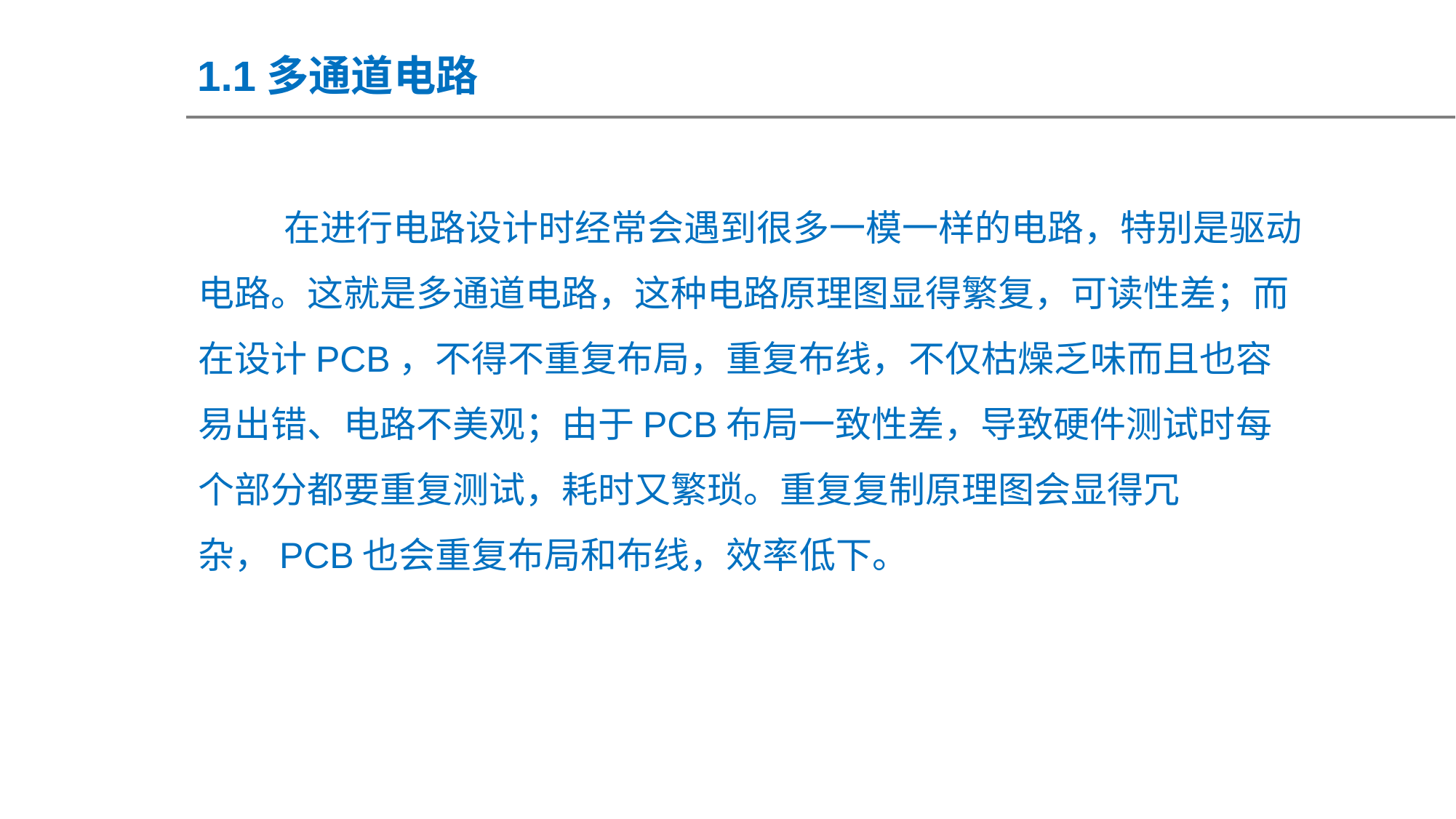

1.1多通道电路
在进行电路设计时经常会遇到很多一模一样的电路，特别是驱动电路。这就是多通道电路，这种电路原理图显得繁复，可读性差；而在设计PCB，不得不重复布局，重复布线，不仅枯燥乏味而且也容易出错、电路不美观；由于PCB布局一致性差，导致硬件测试时每个部分都要重复测试，耗时又繁琐。重复复制原理图会显得冗杂，PCB也会重复布局和布线，效率低下。